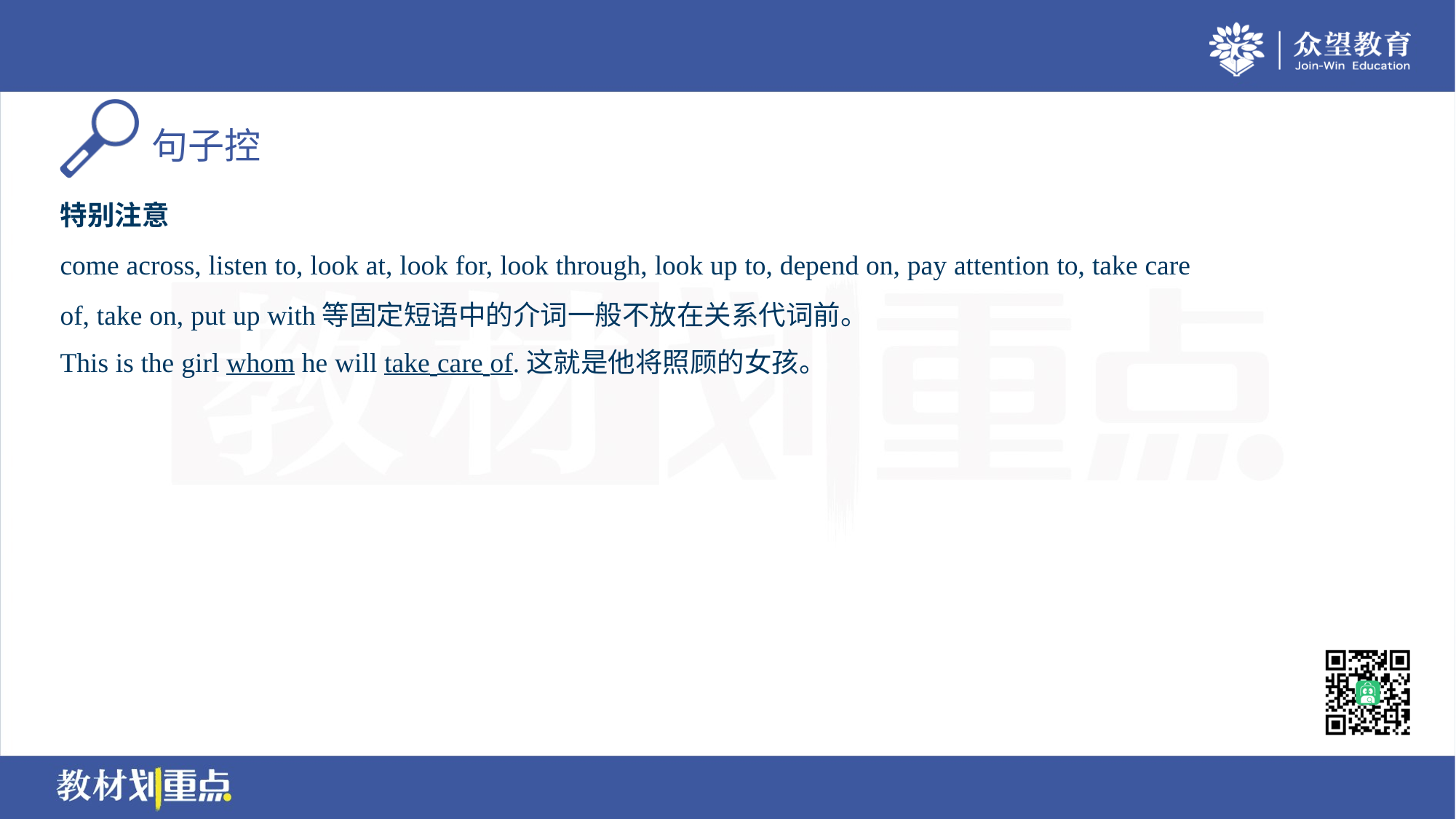

特别注意
come across, listen to, look at, look for, look through, look up to, depend on, pay attention to, take care
of, take on, put up with等固定短语中的介词一般不放在关系代词前。
This is the girl whom he will take care of.这就是他将照顾的女孩。